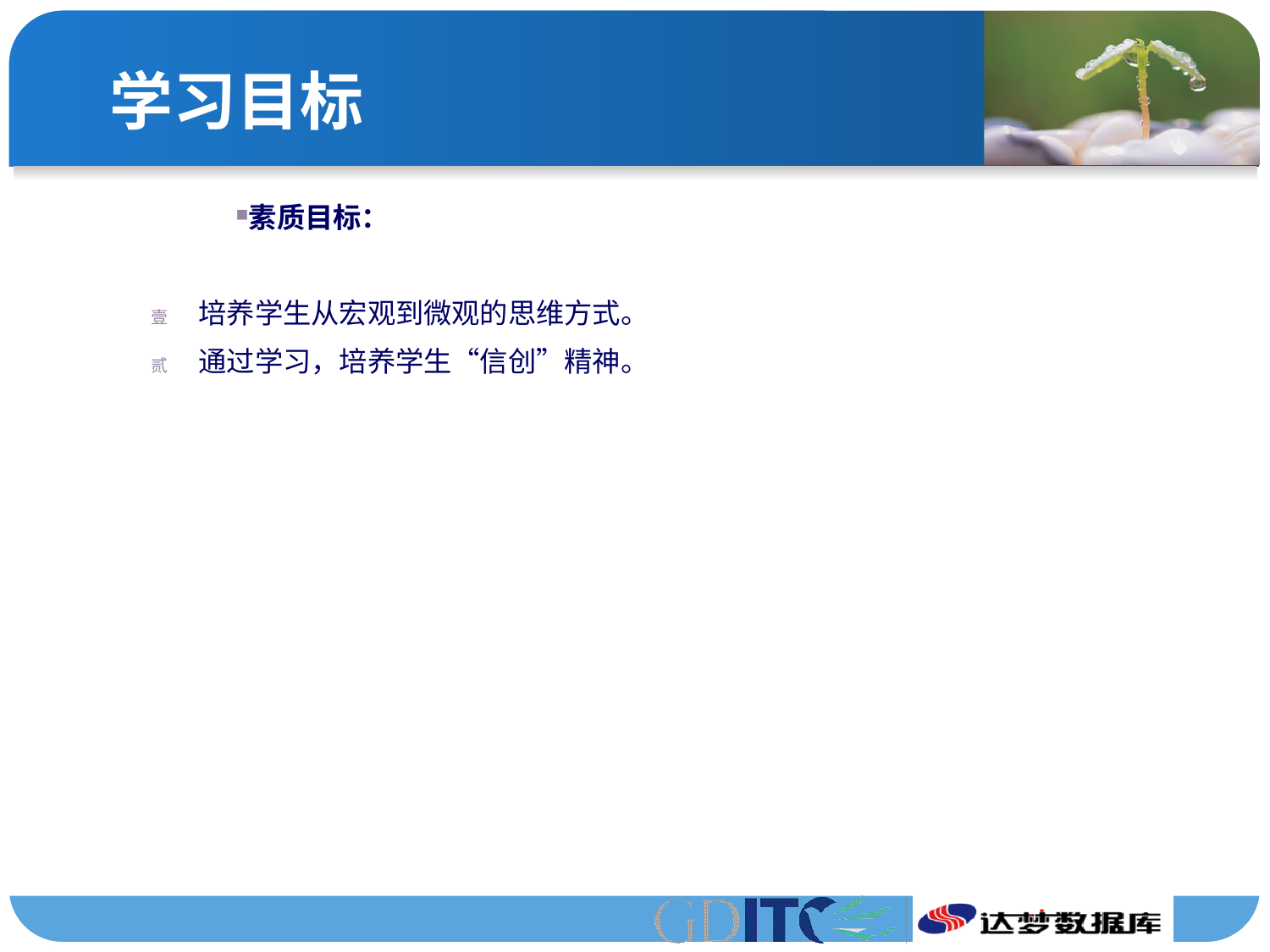

# 学习目标
素质目标：

培养学生从宏观到微观的思维方式。
通过学习，培养学生“信创”精神。